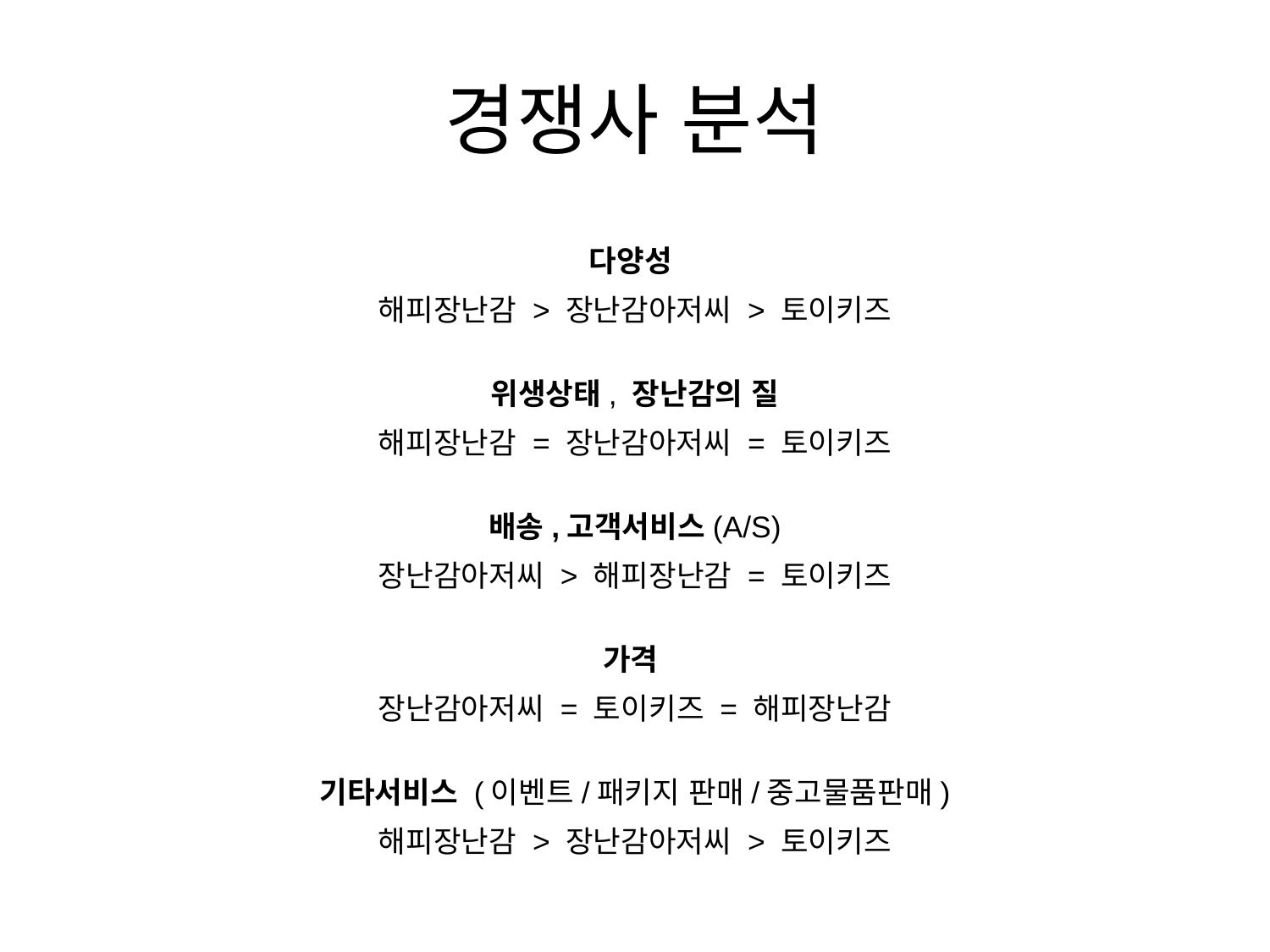

# 경쟁사 분석

다양성
해피장난감 > 장난감아저씨 > 토이키즈

위생상태, 장난감의 질
해피장난감 = 장난감아저씨 = 토이키즈

배송,고객서비스(A/S)
장난감아저씨 > 해피장난감 = 토이키즈

가격
장난감아저씨 = 토이키즈 = 해피장난감

기타서비스 (이벤트/패키지 판매/중고물품판매)
해피장난감 > 장난감아저씨 > 토이키즈